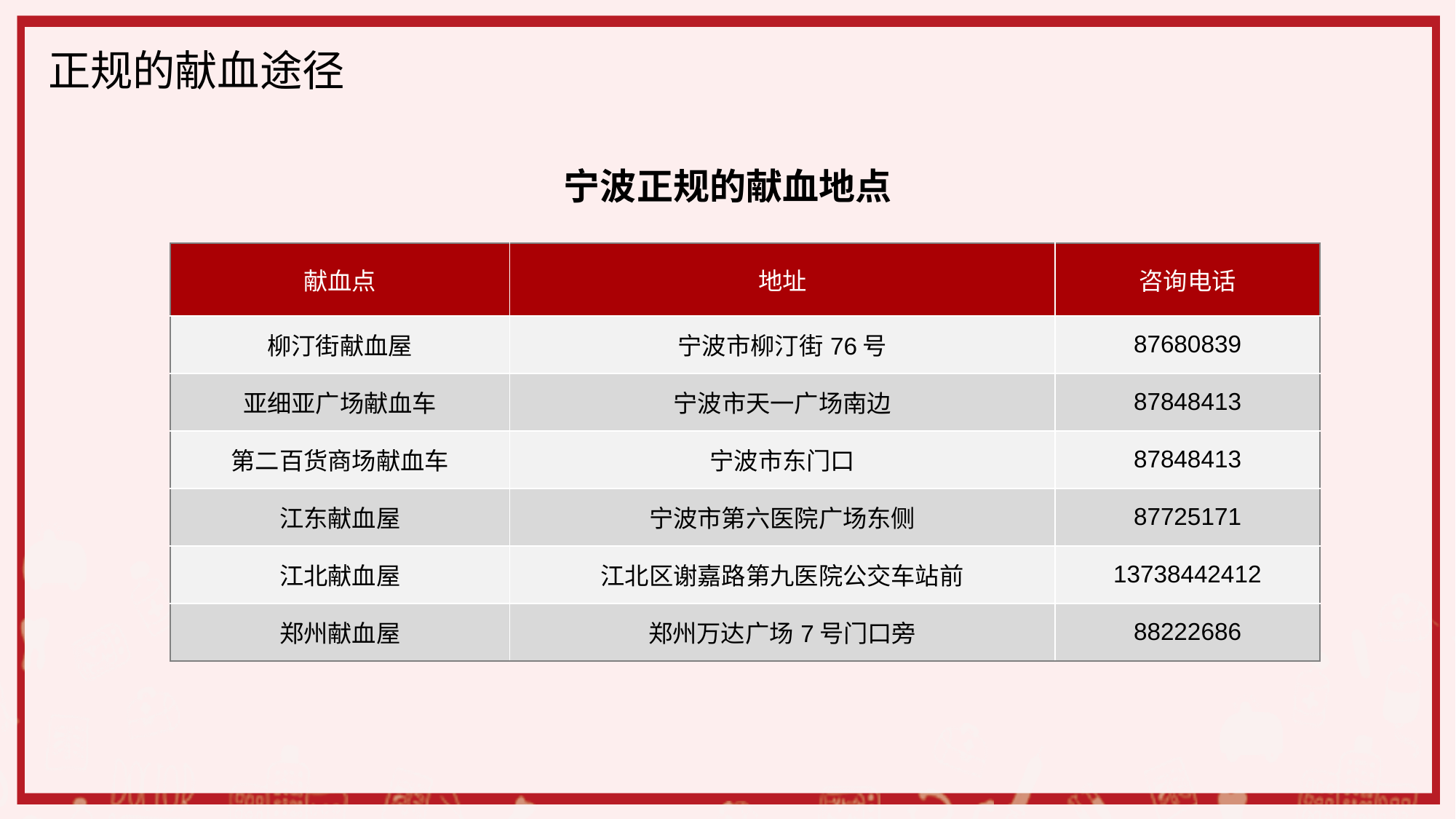

正规的献血途径
宁波正规的献血地点
| 献血点 | 地址 | 咨询电话 |
| --- | --- | --- |
| 柳汀街献血屋 | 宁波市柳汀街76号 | 87680839 |
| 亚细亚广场献血车 | 宁波市天一广场南边 | 87848413 |
| 第二百货商场献血车 | 宁波市东门口 | 87848413 |
| 江东献血屋 | 宁波市第六医院广场东侧 | 87725171 |
| 江北献血屋 | 江北区谢嘉路第九医院公交车站前 | 13738442412 |
| 郑州献血屋 | 郑州万达广场7号门口旁 | 88222686 |